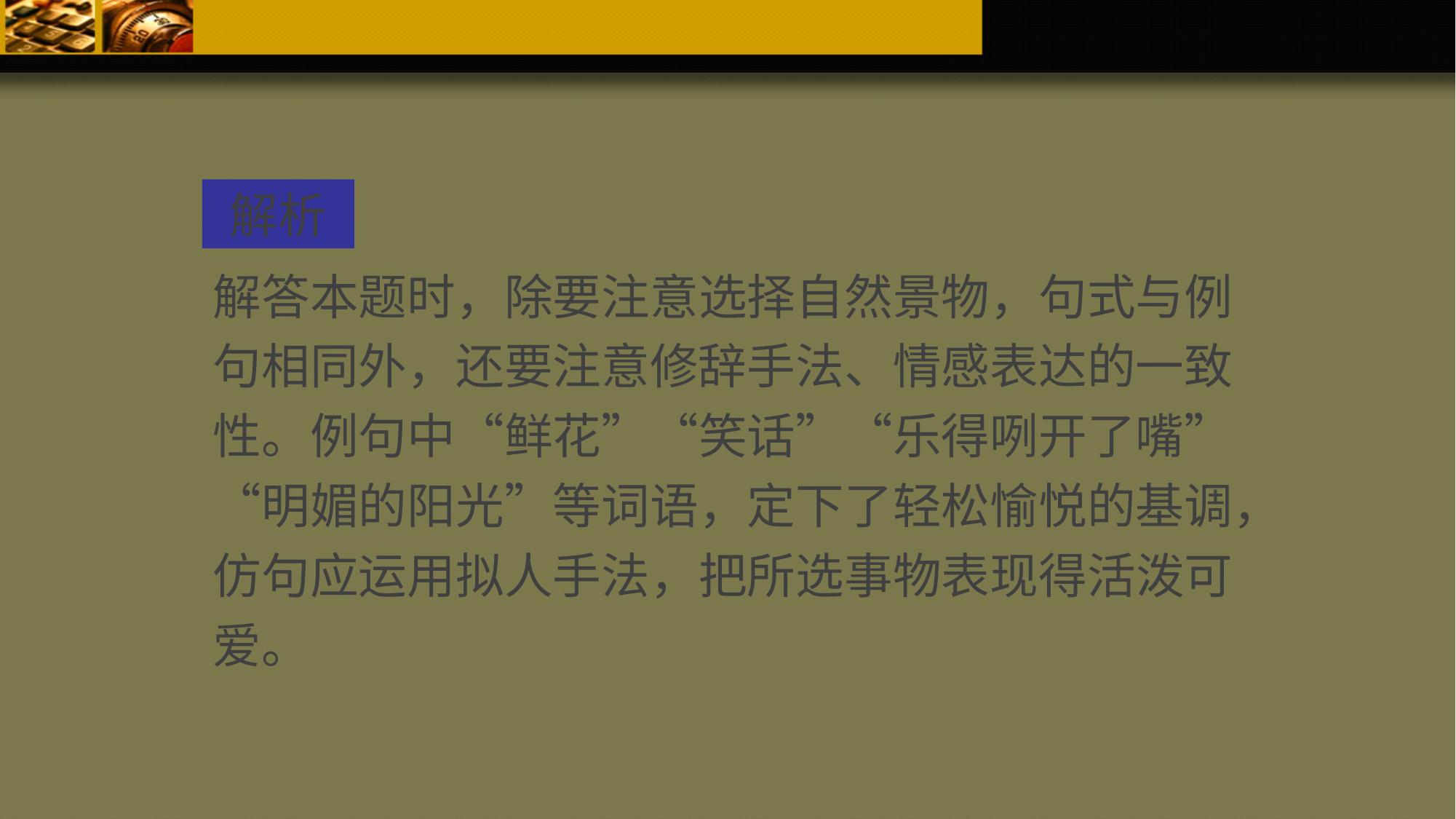

解析
解答本题时，除要注意选择自然景物，句式与例句相同外，还要注意修辞手法、情感表达的一致性。例句中“鲜花”“笑话”“乐得咧开了嘴”“明媚的阳光”等词语，定下了轻松愉悦的基调，仿句应运用拟人手法，把所选事物表现得活泼可爱。